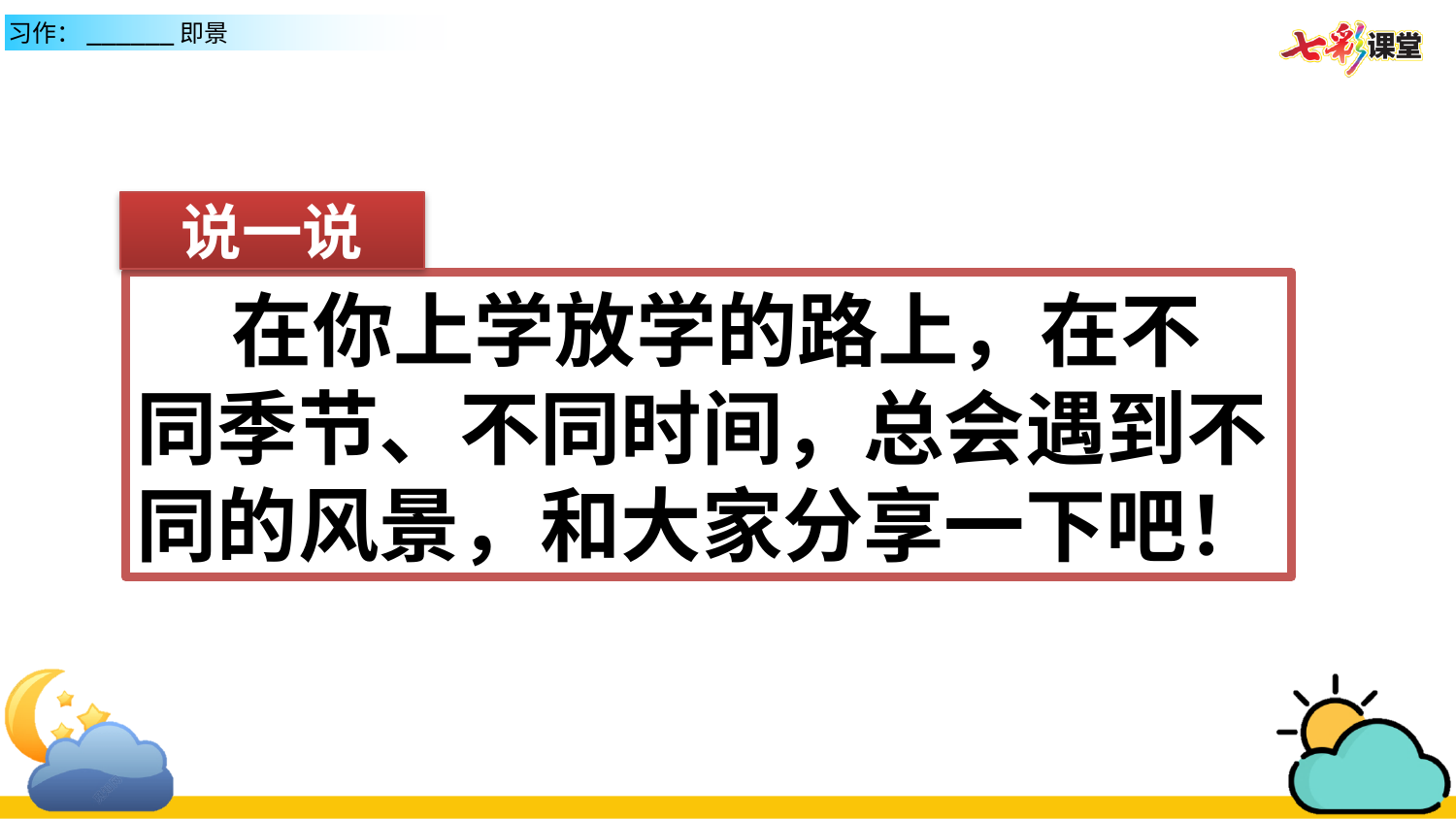

说一说
    在你上学放学的路上，在不同季节、不同时间，总会遇到不同的风景，和大家分享一下吧！